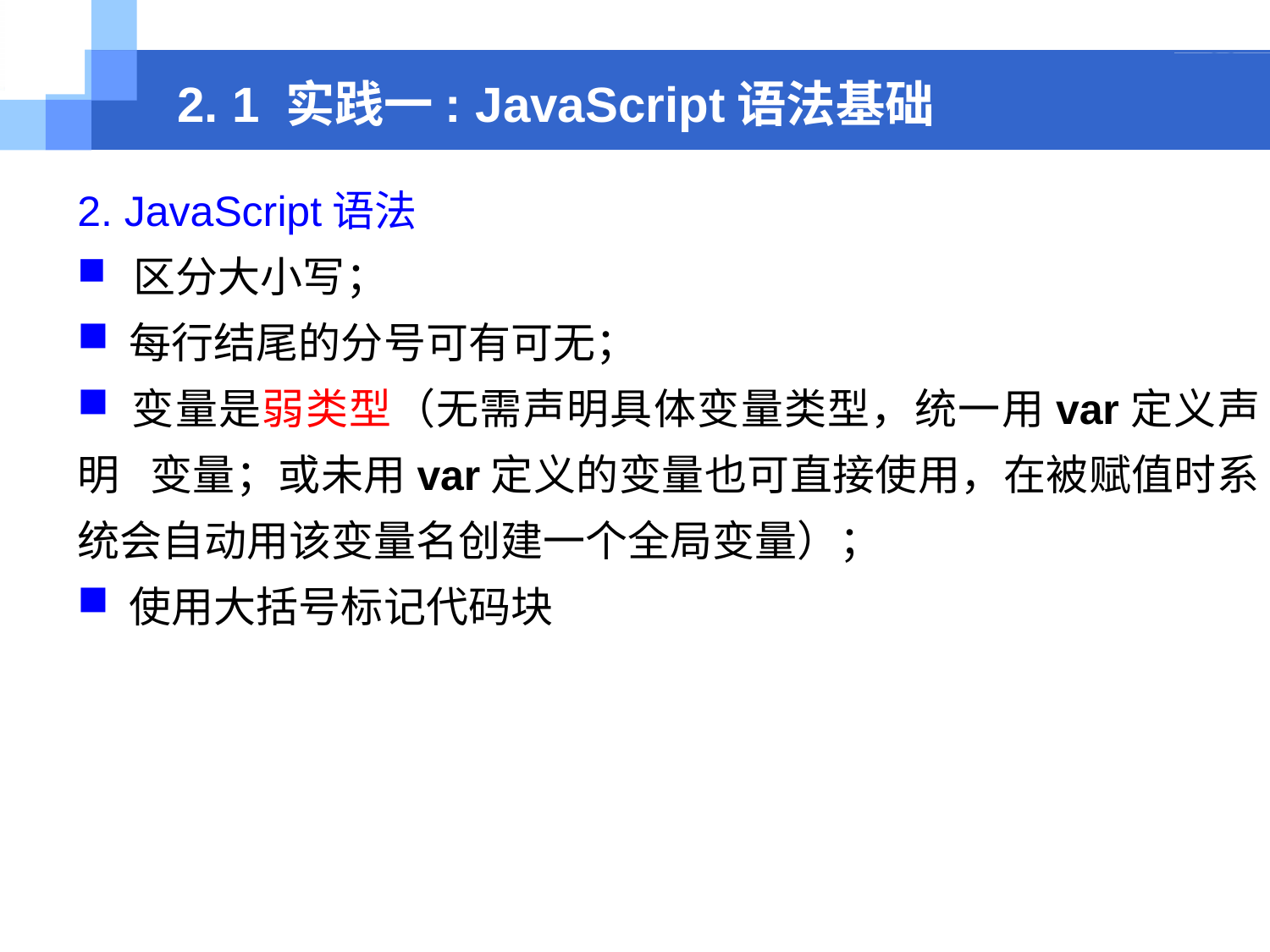

2. 1 实践一: JavaScript语法基础
2. JavaScript语法
  区分大小写；
 每行结尾的分号可有可无；
 变量是弱类型（无需声明具体变量类型，统一用var定义声明   变量；或未用var定义的变量也可直接使用，在被赋值时系统会自动用该变量名创建一个全局变量）；
 使用大括号标记代码块